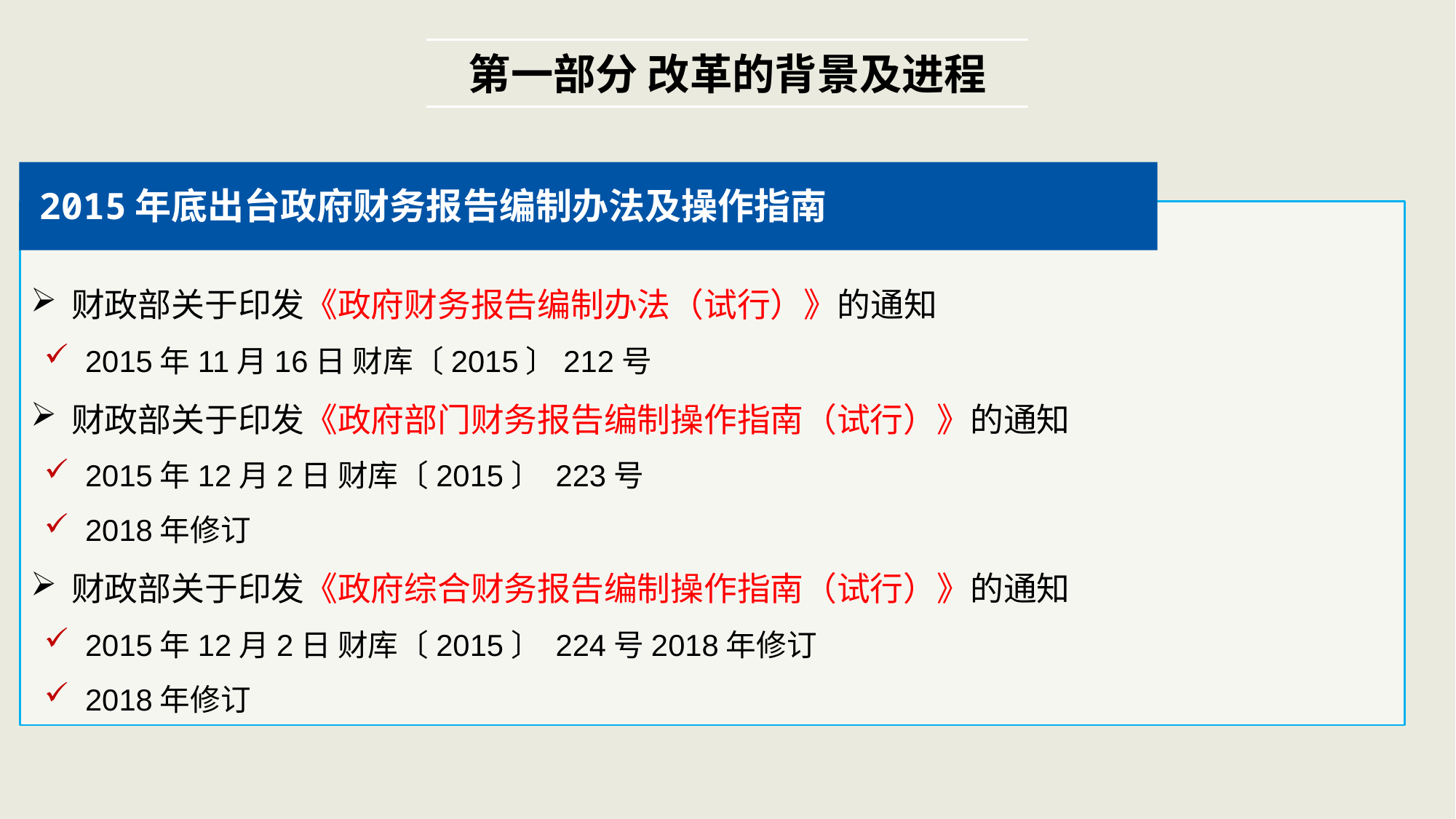

第一部分 改革的背景及进程

2015年底出台政府财务报告编制办法及操作指南

财政部关于印发《政府财务报告编制办法（试行）》的通知
2015年11月16日 财库〔2015〕212号
财政部关于印发《政府部门财务报告编制操作指南（试行）》的通知
2015年12月2日 财库〔2015〕 223号
2018年修订
财政部关于印发《政府综合财务报告编制操作指南（试行）》的通知
2015年12月2日 财库〔2015〕 224号2018年修订
2018年修订

8